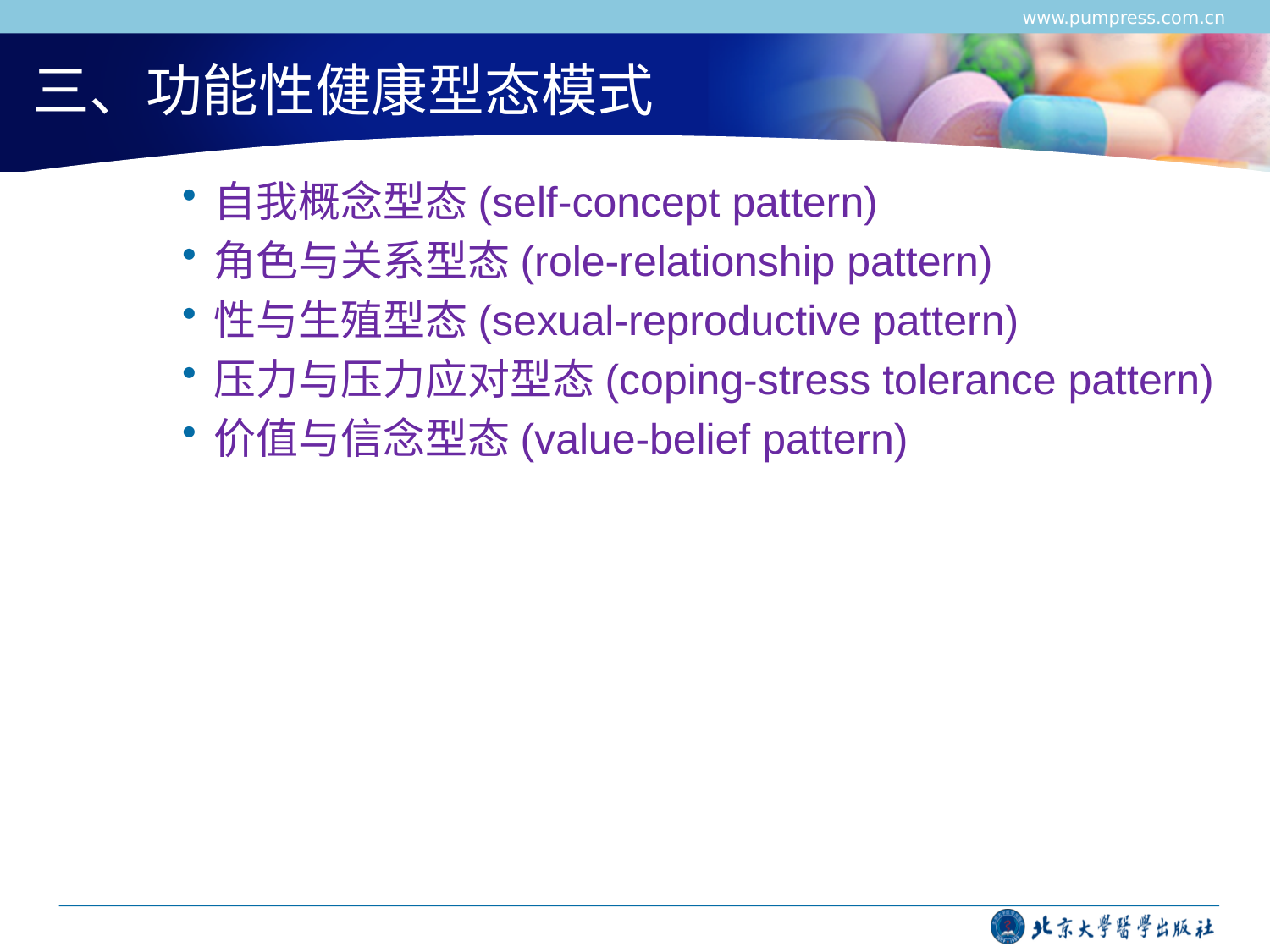

www.pumpress.com.cn
# 三、功能性健康型态模式
自我概念型态(self-concept pattern)
角色与关系型态(role-relationship pattern)
性与生殖型态(sexual-reproductive pattern)
压力与压力应对型态(coping-stress tolerance pattern)
价值与信念型态(value-belief pattern)